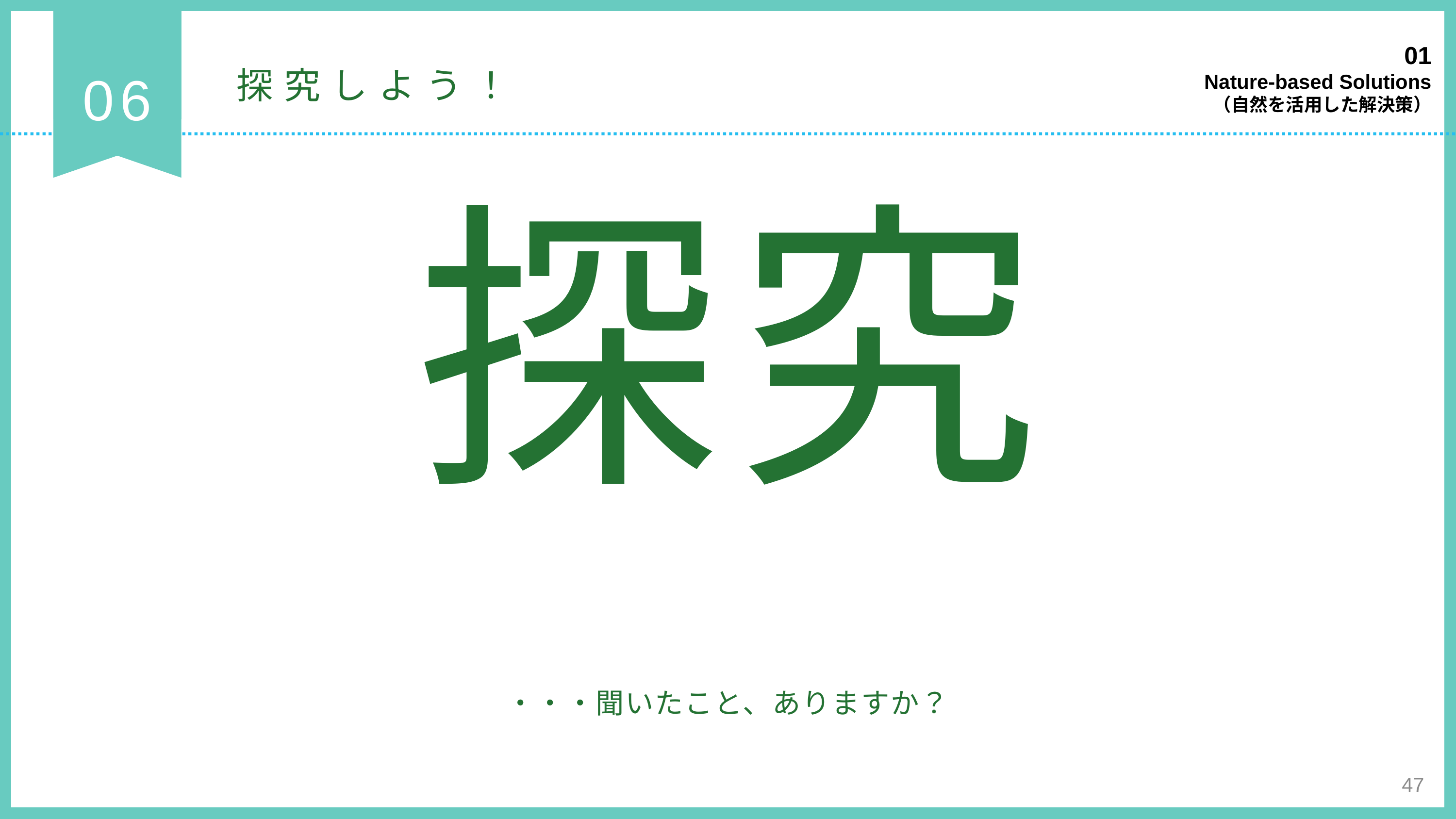

01
Nature-based Solutions
（自然を活用した解決策）
06
探究しよう！

探究
・・・聞いたこと、ありますか？
47